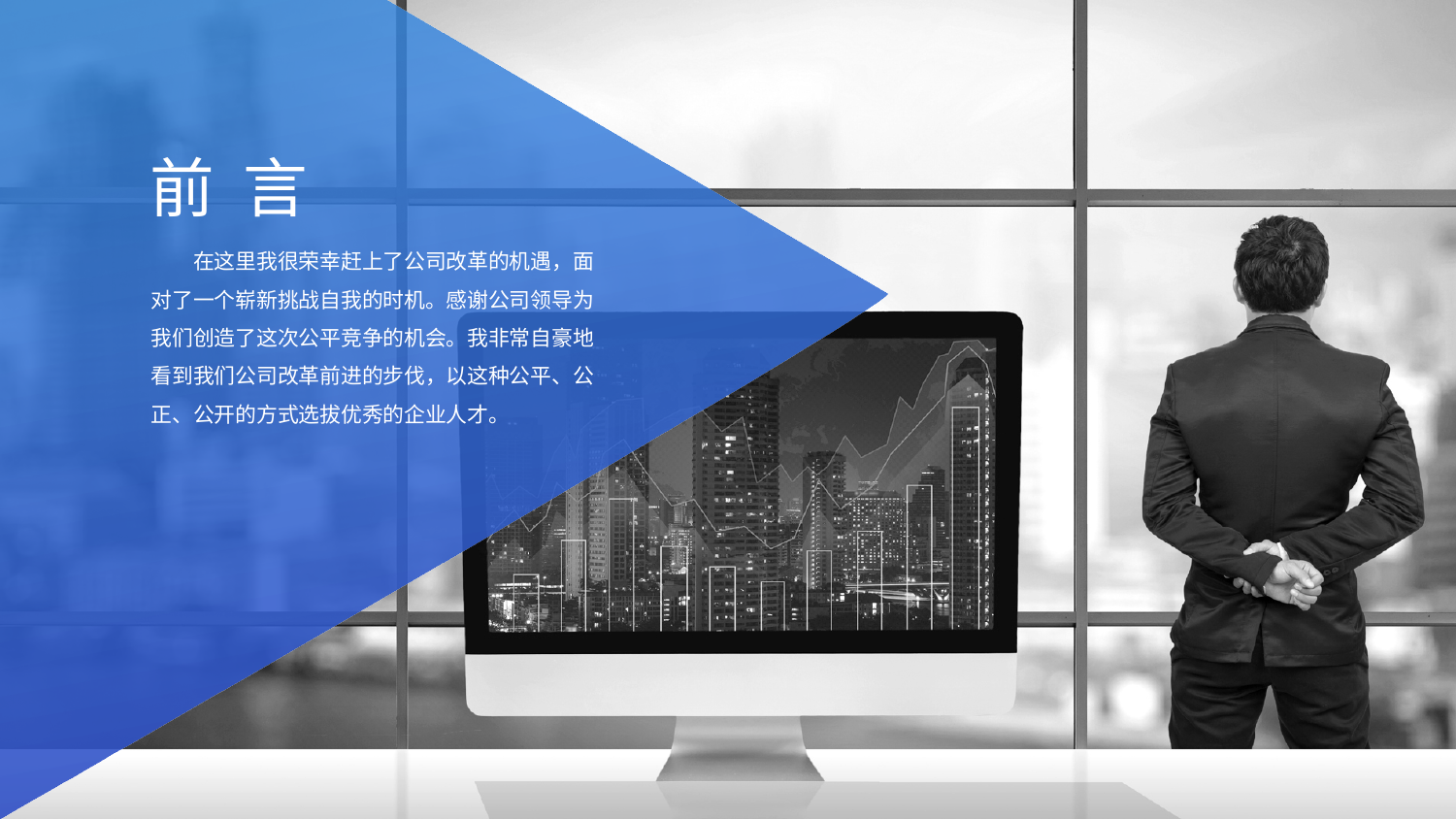

前  言
　　在这里我很荣幸赶上了公司改革的机遇，面对了一个崭新挑战自我的时机。感谢公司领导为我们创造了这次公平竞争的机会。我非常自豪地看到我们公司改革前进的步伐，以这种公平、公正、公开的方式选拔优秀的企业人才。